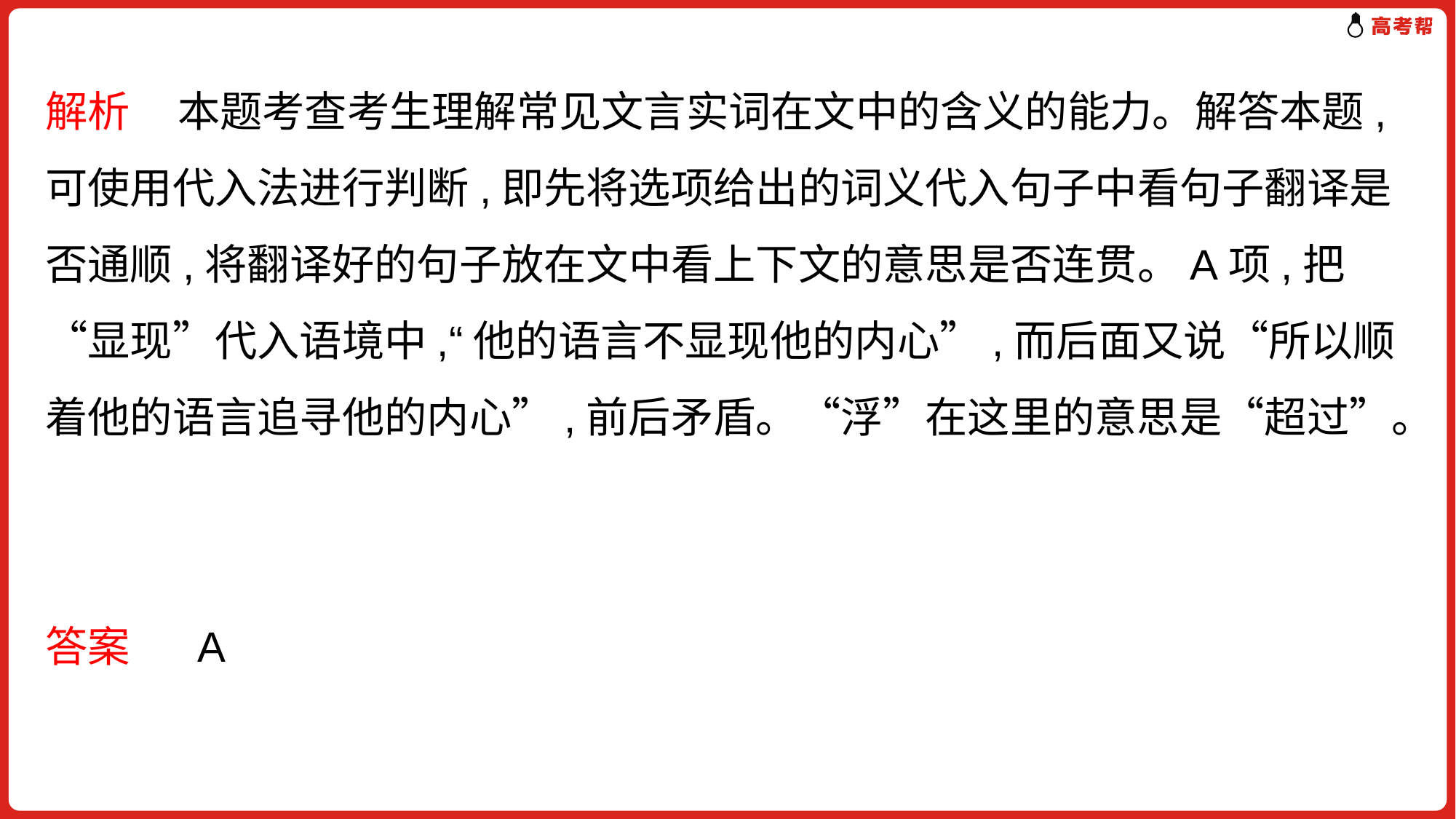

解析     本题考查考生理解常见文言实词在文中的含义的能力。解答本题,可使用代入法进行判断,即先将选项给出的词义代入句子中看句子翻译是否通顺,将翻译好的句子放在文中看上下文的意思是否连贯。A项,把“显现”代入语境中,“他的语言不显现他的内心”,而后面又说“所以顺着他的语言追寻他的内心”,前后矛盾。“浮”在这里的意思是“超过”。

答案      A